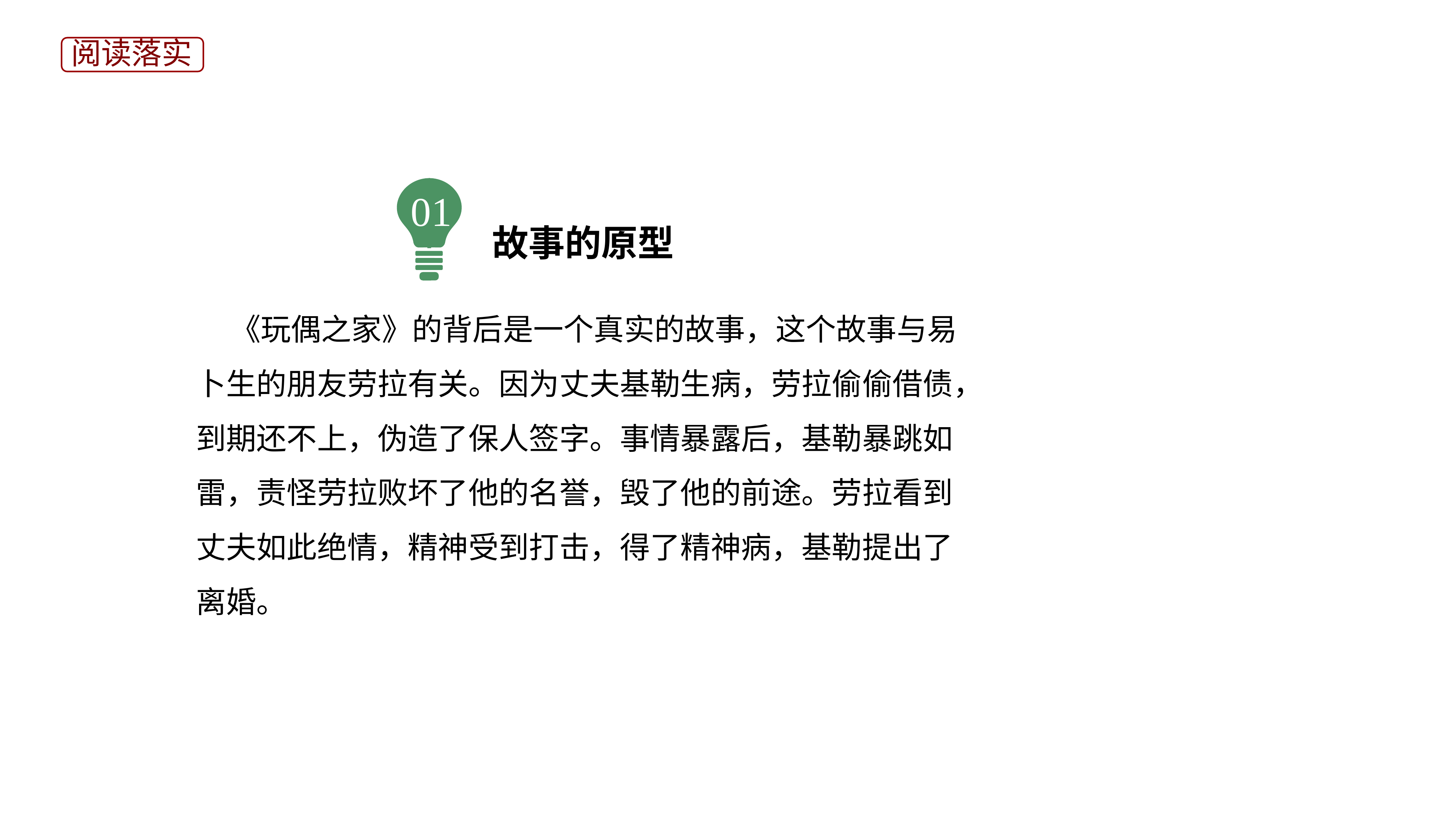

阅读落实

01
故事的原型
    《玩偶之家》的背后是一个真实的故事，这个故事与易卜生的朋友劳拉有关。因为丈夫基勒生病，劳拉偷偷借债，到期还不上，伪造了保人签字。事情暴露后，基勒暴跳如雷，责怪劳拉败坏了他的名誉，毁了他的前途。劳拉看到丈夫如此绝情，精神受到打击，得了精神病，基勒提出了离婚。